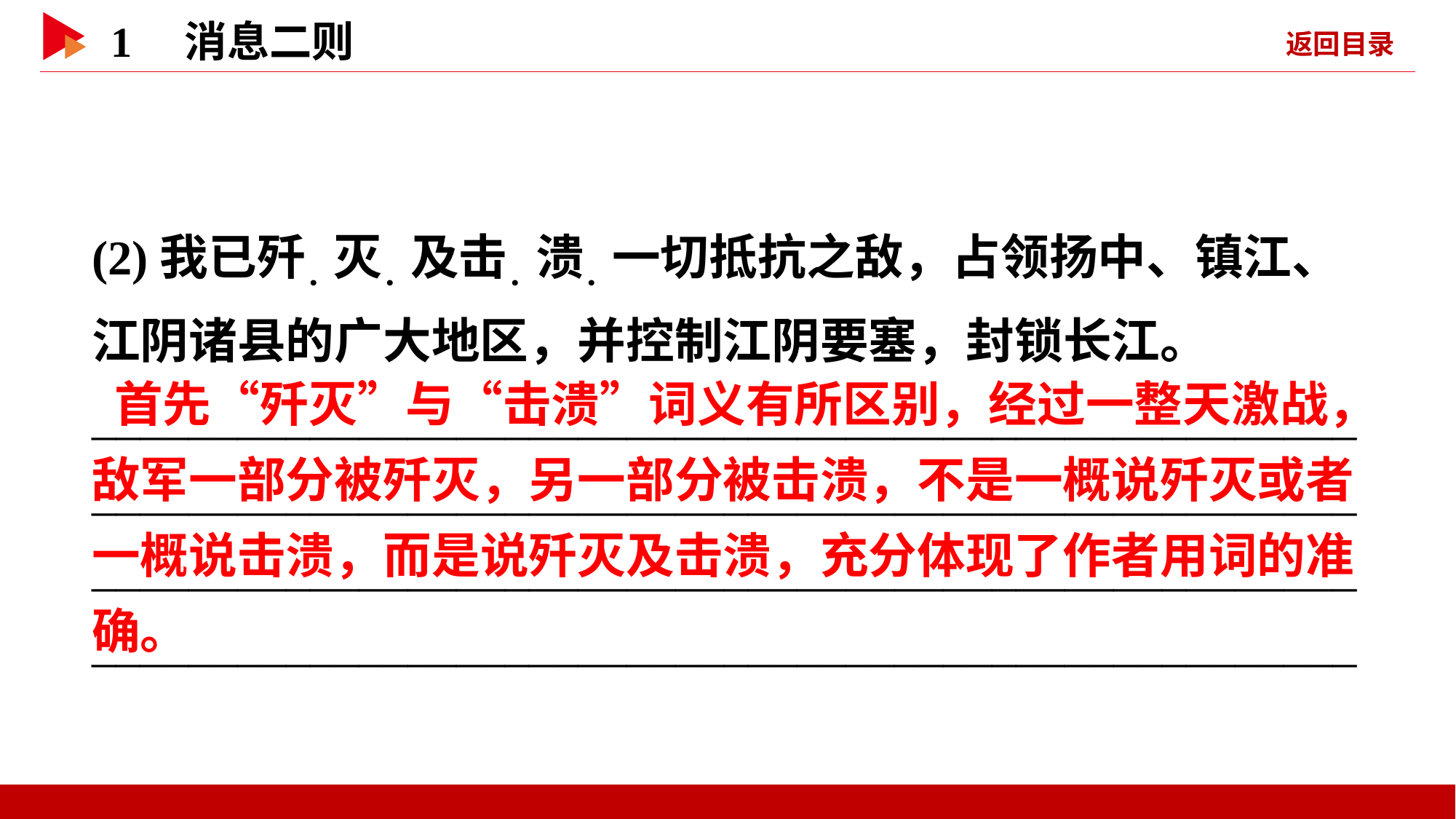

(2)我已歼．灭．及击．溃．一切抵抗之敌，占领扬中、镇江、江阴诸县的广大地区，并控制江阴要塞，封锁长江。
________________________________________________________________________________________________________________________________________________________________________________________________________________
 首先“歼灭”与“击溃”词义有所区别，经过一整天激战，敌军一部分被歼灭，另一部分被击溃，不是一概说歼灭或者一概说击溃，而是说歼灭及击溃，充分体现了作者用词的准确。